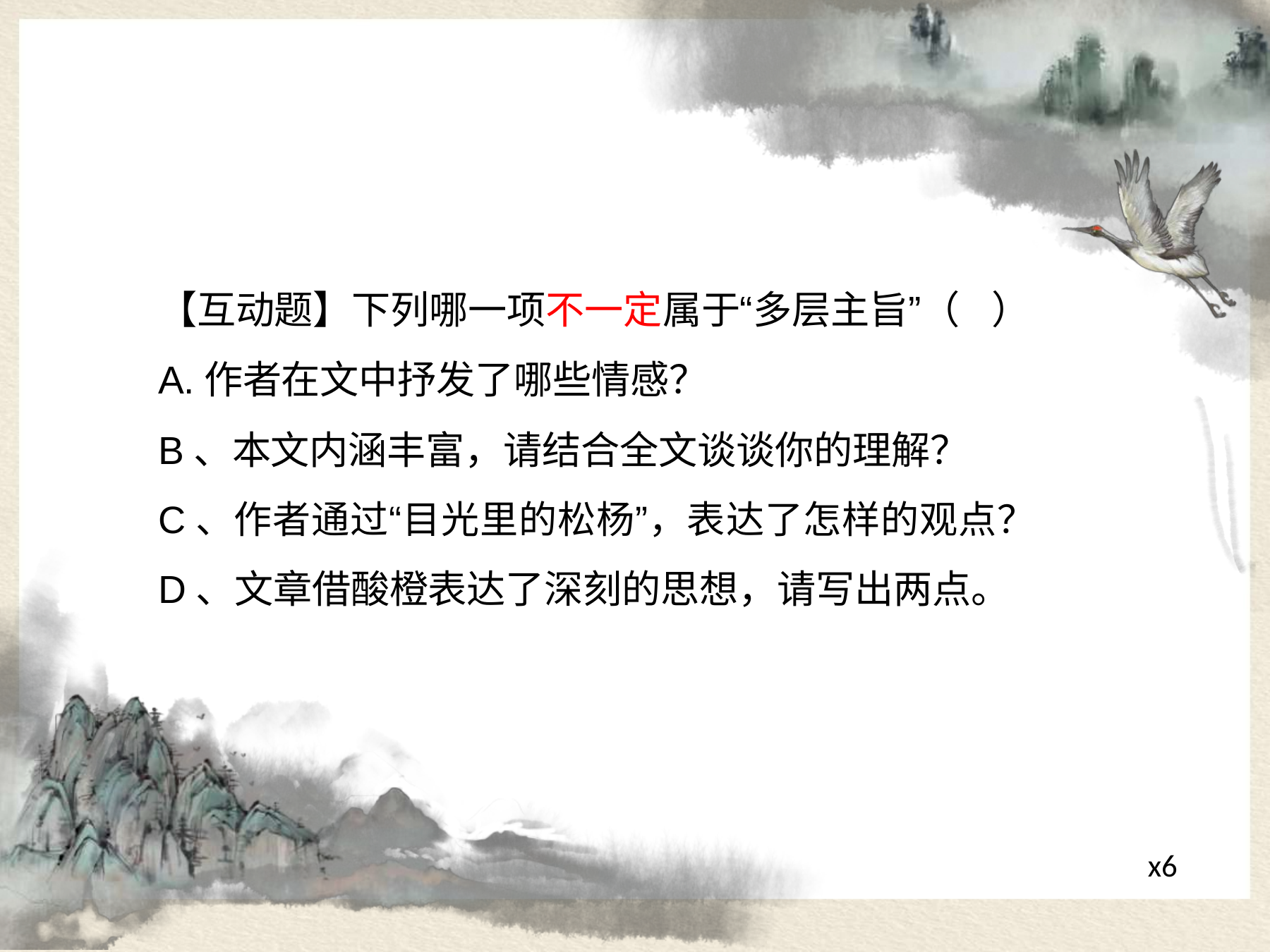

# 【互动题】下列哪一项不一定属于“多层主旨”（   ） A.作者在文中抒发了哪些情感？ B、本文内涵丰富，请结合全文谈谈你的理解？ C、作者通过“目光里的松杨”，表达了怎样的观点？ D、文章借酸橙表达了深刻的思想，请写出两点。

x6